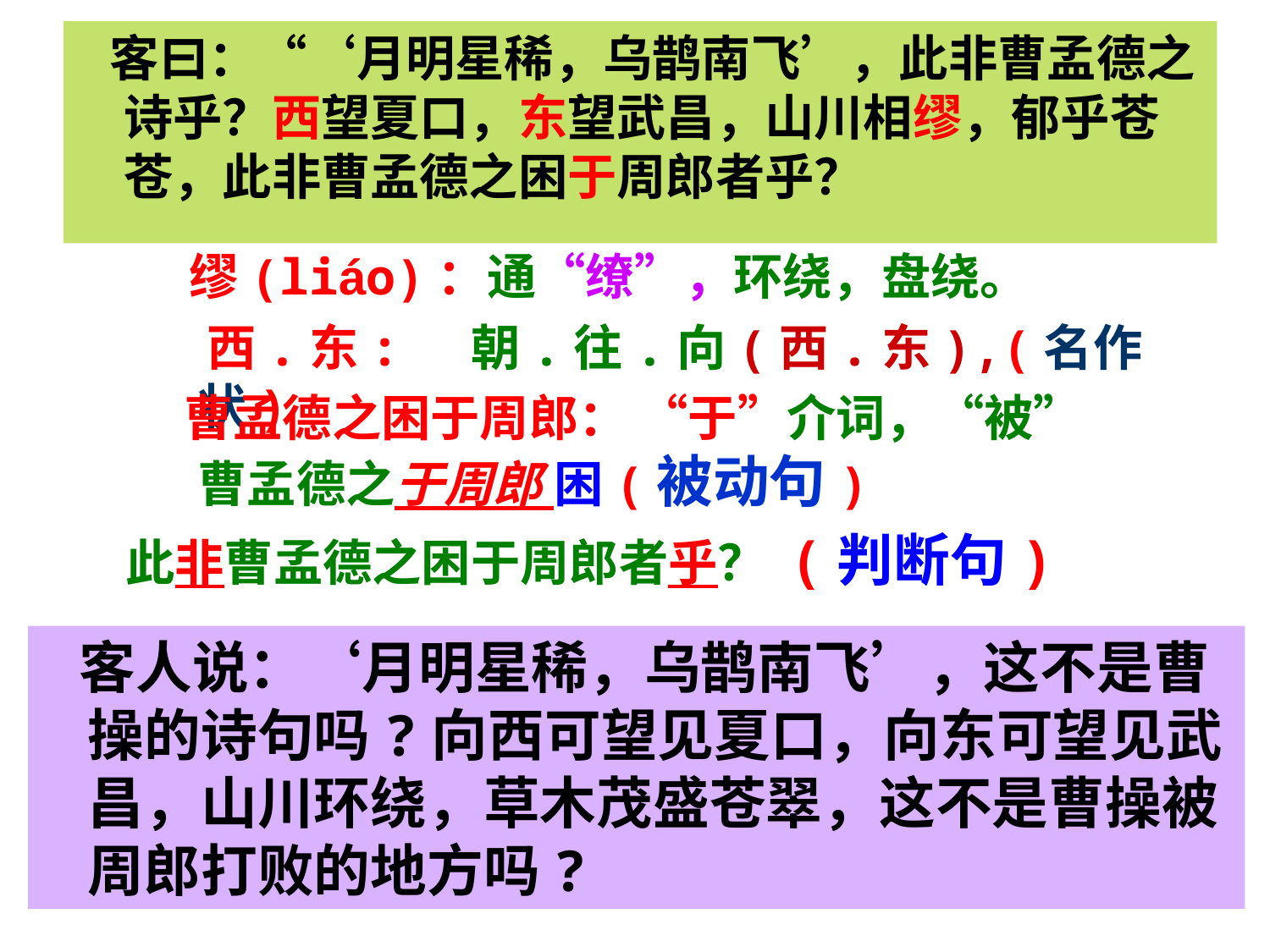

客曰：“‘月明星稀，乌鹊南飞’，此非曹孟德之诗乎？西望夏口，东望武昌，山川相缪，郁乎苍苍，此非曹孟德之困于周郎者乎？
  缪(liáo)：通“缭”，环绕，盘绕。
    西.东:  朝.往.向(西.东),(名作状)
  曹孟德之困于周郎： “于”介词，“被”      曹孟德之于周郎 困(被动句)
  此非曹孟德之困于周郎者乎？ (判断句)
  客人说：‘月明星稀，乌鹊南飞’，这不是曹操的诗句吗?向西可望见夏口，向东可望见武昌，山川环绕，草木茂盛苍翠，这不是曹操被周郎打败的地方吗?